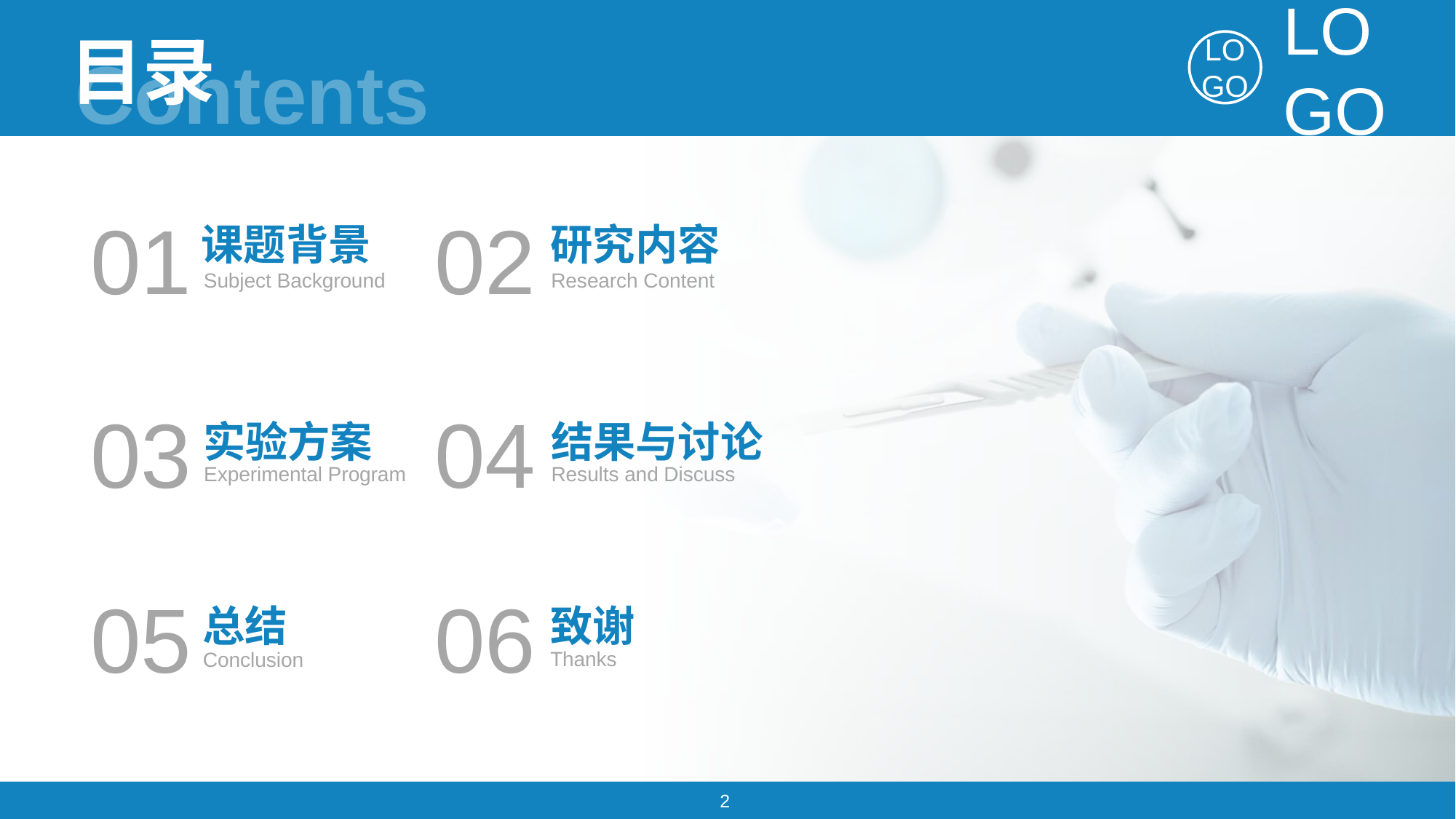

01
02
课题背景
研究内容
Subject Background
Research Content
03
04
实验方案
结果与讨论
Experimental Program
Results and Discuss
05
06
总结
致谢
Thanks
Conclusion
2